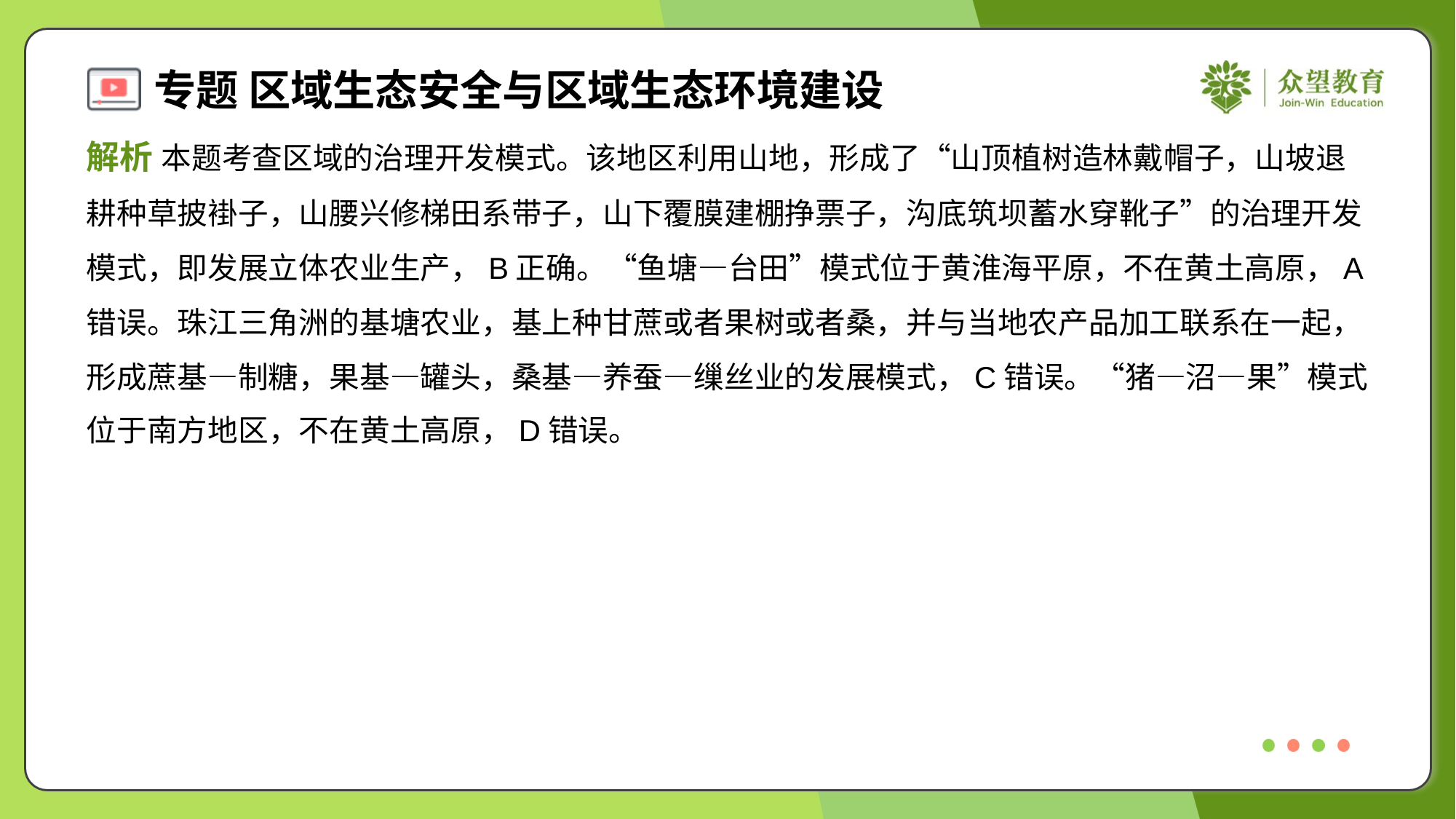

解析 本题考查区域的治理开发模式。该地区利用山地，形成了“山顶植树造林戴帽子，山坡退
耕种草披褂子，山腰兴修梯田系带子，山下覆膜建棚挣票子，沟底筑坝蓄水穿靴子”的治理开发
模式，即发展立体农业生产，B正确。“鱼塘—台田”模式位于黄淮海平原，不在黄土高原，A
错误。珠江三角洲的基塘农业，基上种甘蔗或者果树或者桑，并与当地农产品加工联系在一起，
形成蔗基—制糖，果基—罐头，桑基—养蚕—缫丝业的发展模式，C错误。“猪—沼—果”模式
位于南方地区，不在黄土高原，D错误。